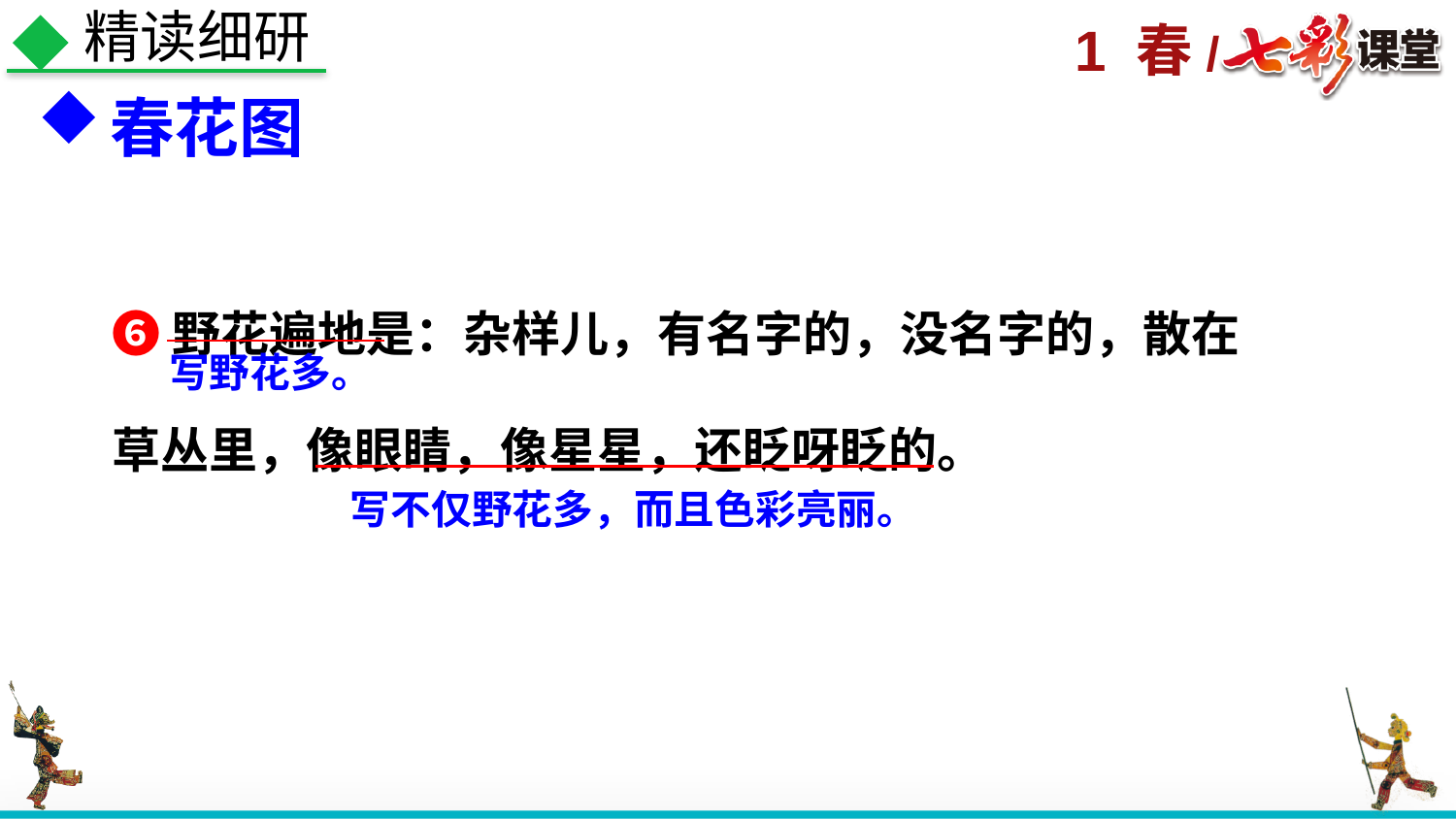

精读细研

春花图
❻野花遍地是：杂样儿，有名字的，没名字的，散在草丛里，像眼睛，像星星，还眨呀眨的。
写野花多。
写不仅野花多，而且色彩亮丽。